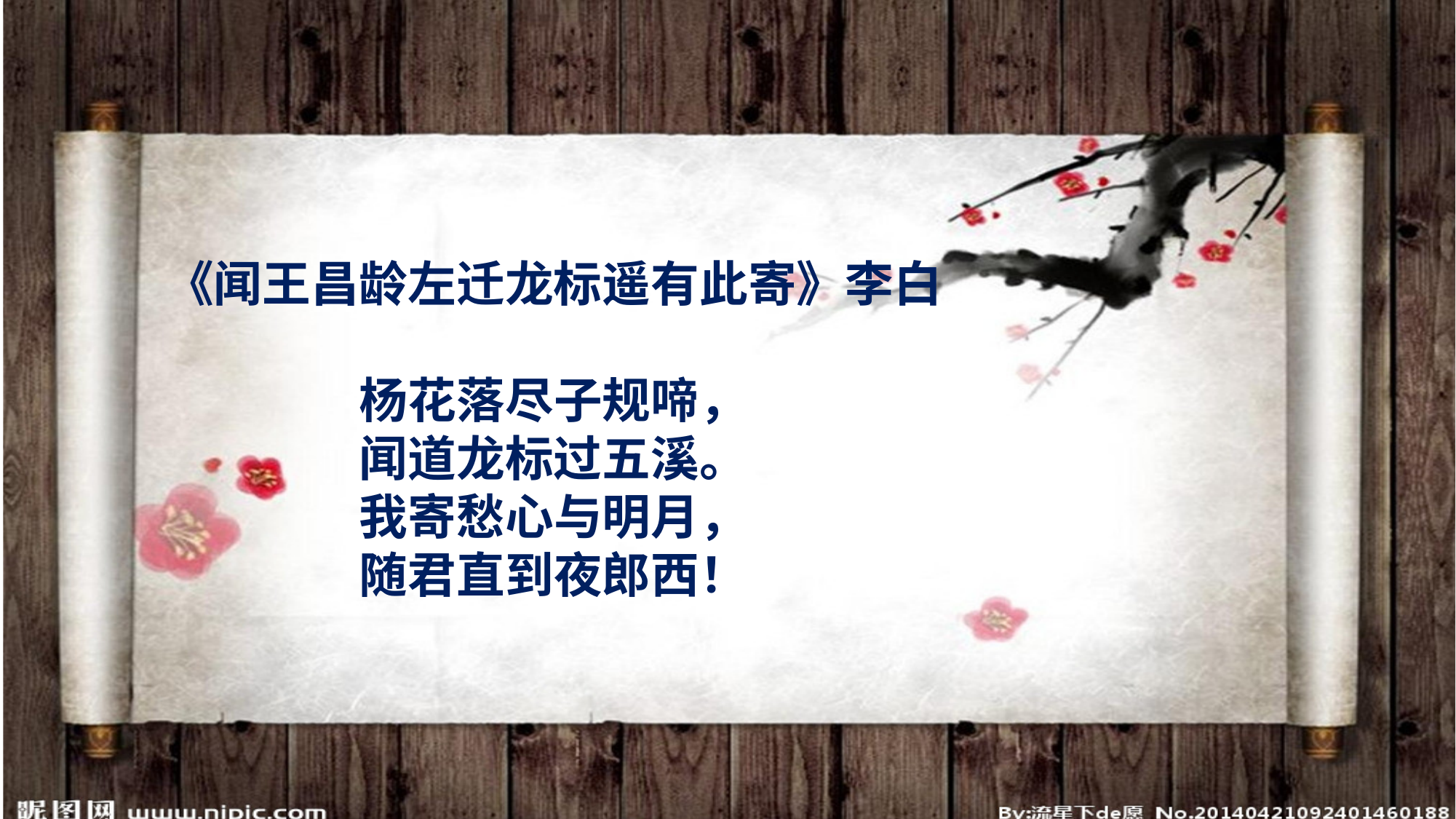

《闻王昌龄左迁龙标遥有此寄》李白

　　　　杨花落尽子规啼，
　　　　闻道龙标过五溪。
　　　　我寄愁心与明月，
　　　　随君直到夜郎西！